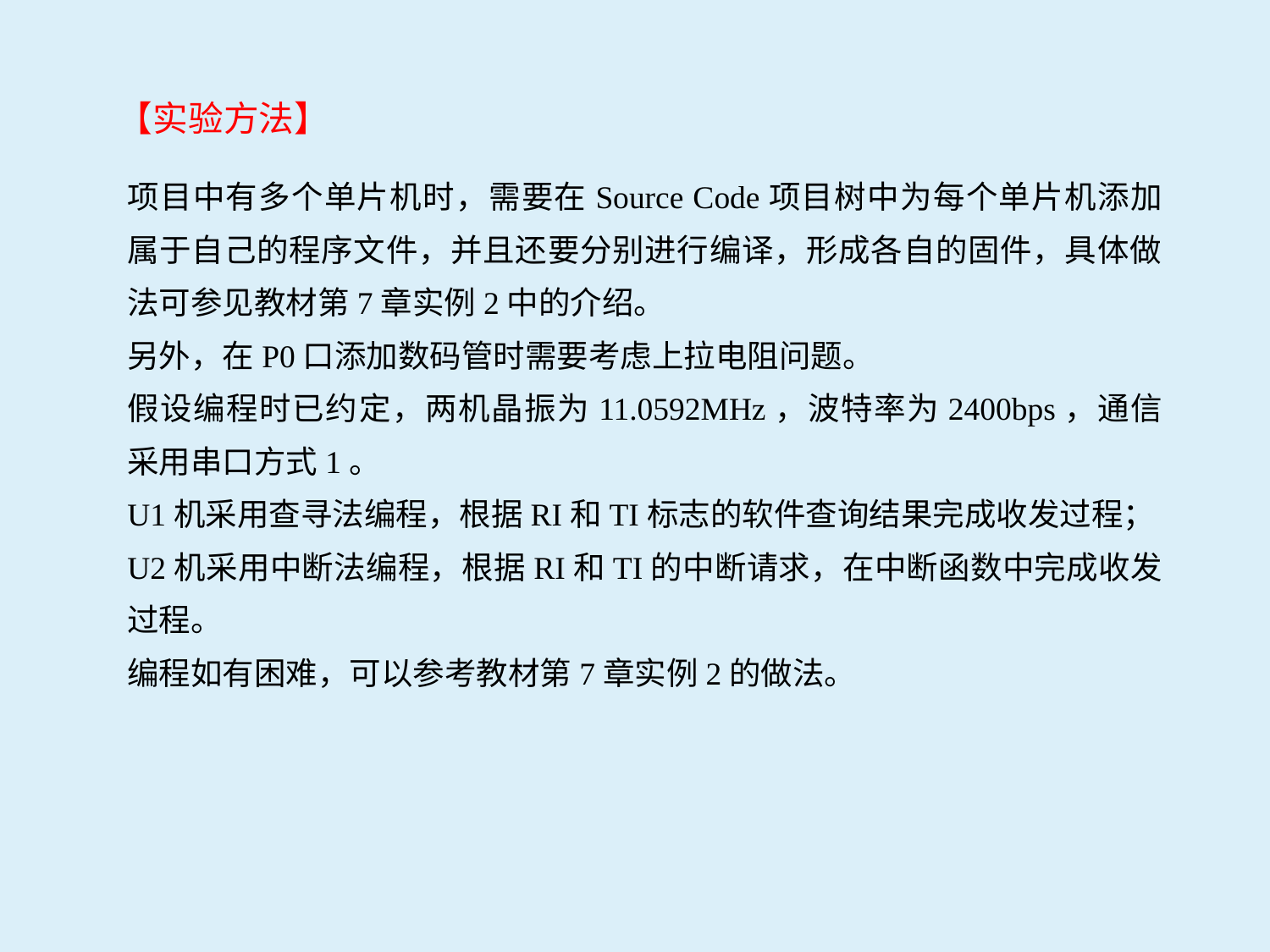

【实验方法】
项目中有多个单片机时，需要在Source Code项目树中为每个单片机添加属于自己的程序文件，并且还要分别进行编译，形成各自的固件，具体做法可参见教材第7章实例2中的介绍。
另外，在P0口添加数码管时需要考虑上拉电阻问题。
假设编程时已约定，两机晶振为11.0592MHz，波特率为2400bps，通信采用串口方式1。
U1机采用查寻法编程，根据RI和TI标志的软件查询结果完成收发过程；U2机采用中断法编程，根据RI和TI的中断请求，在中断函数中完成收发过程。
编程如有困难，可以参考教材第7章实例2的做法。